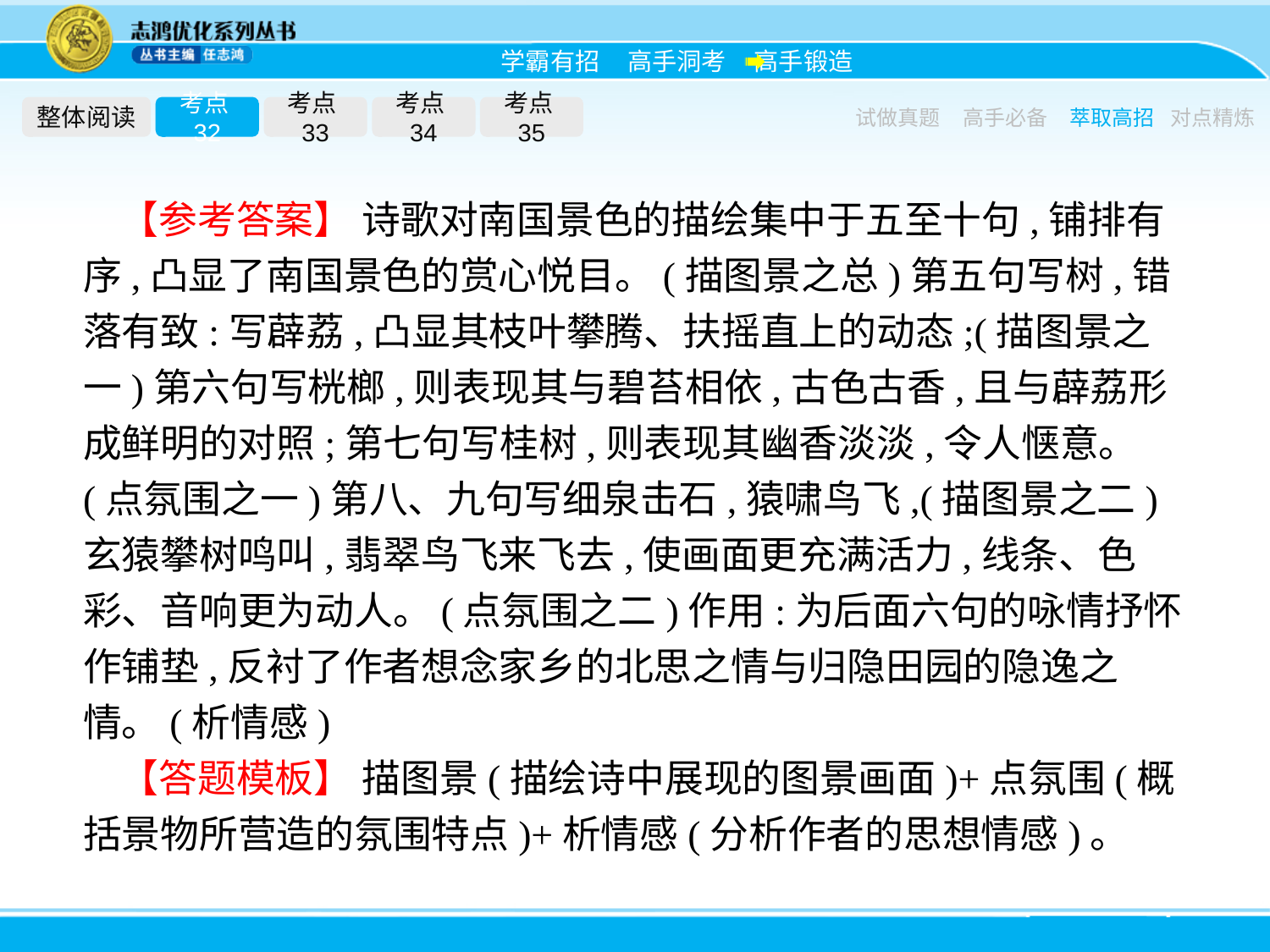

整体阅读
考点32
考点33
考点34
考点35
试做真题
高手必备
萃取高招
对点精炼
【参考答案】 诗歌对南国景色的描绘集中于五至十句,铺排有序,凸显了南国景色的赏心悦目。(描图景之总)第五句写树,错落有致:写薜荔,凸显其枝叶攀腾、扶摇直上的动态;(描图景之一)第六句写桄榔,则表现其与碧苔相依,古色古香,且与薜荔形成鲜明的对照;第七句写桂树,则表现其幽香淡淡,令人惬意。(点氛围之一)第八、九句写细泉击石,猿啸鸟飞,(描图景之二)玄猿攀树鸣叫,翡翠鸟飞来飞去,使画面更充满活力,线条、色彩、音响更为动人。(点氛围之二)作用:为后面六句的咏情抒怀作铺垫,反衬了作者想念家乡的北思之情与归隐田园的隐逸之情。(析情感)
【答题模板】 描图景(描绘诗中展现的图景画面)+点氛围(概括景物所营造的氛围特点)+析情感(分析作者的思想情感)。